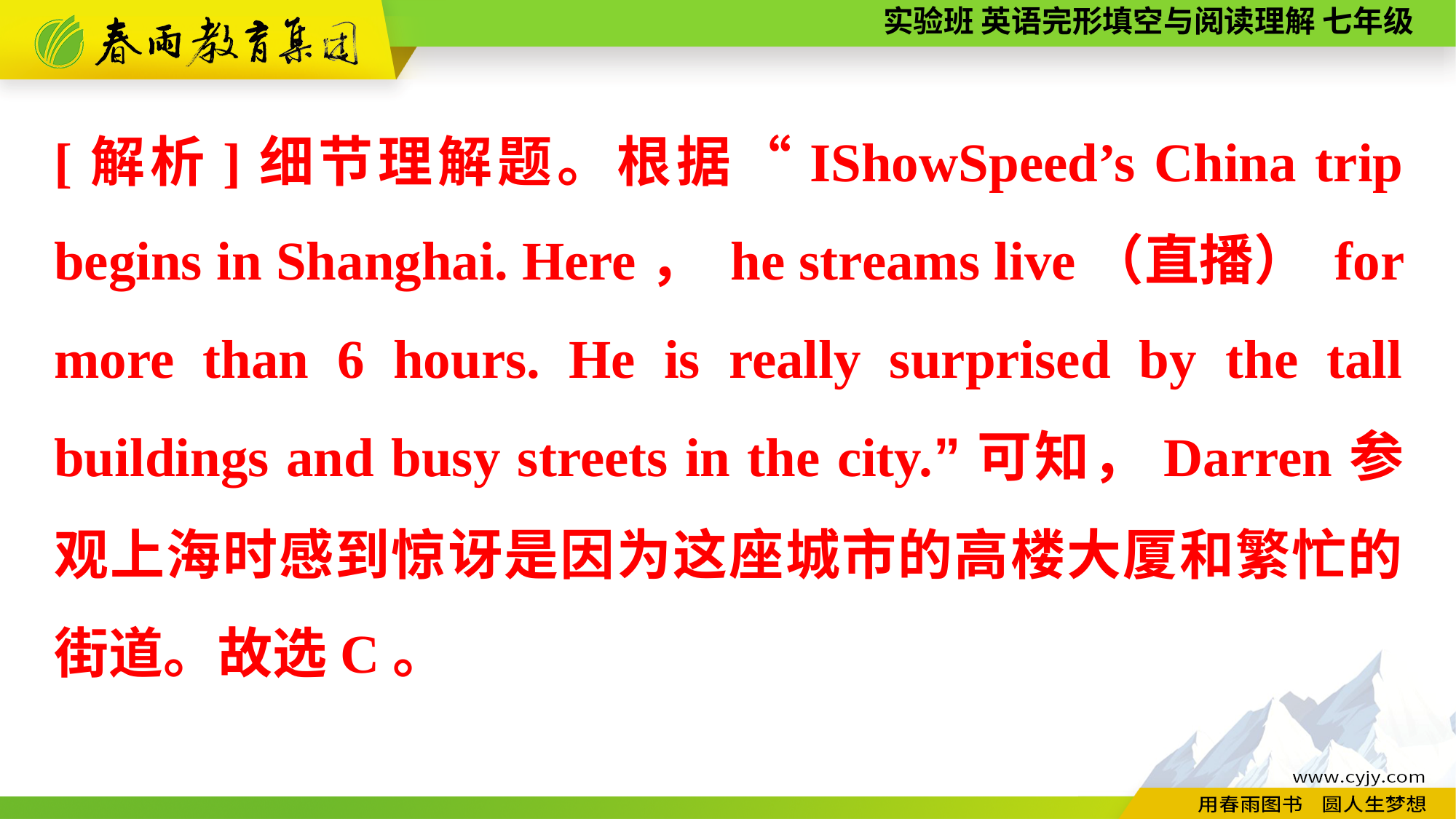

[解析]细节理解题。根据“IShowSpeed’s China trip begins in Shanghai. Here， he streams live（直播） for more than 6 hours. He is really surprised by the tall buildings and busy streets in the city.”可知，Darren参观上海时感到惊讶是因为这座城市的高楼大厦和繁忙的街道。故选C。